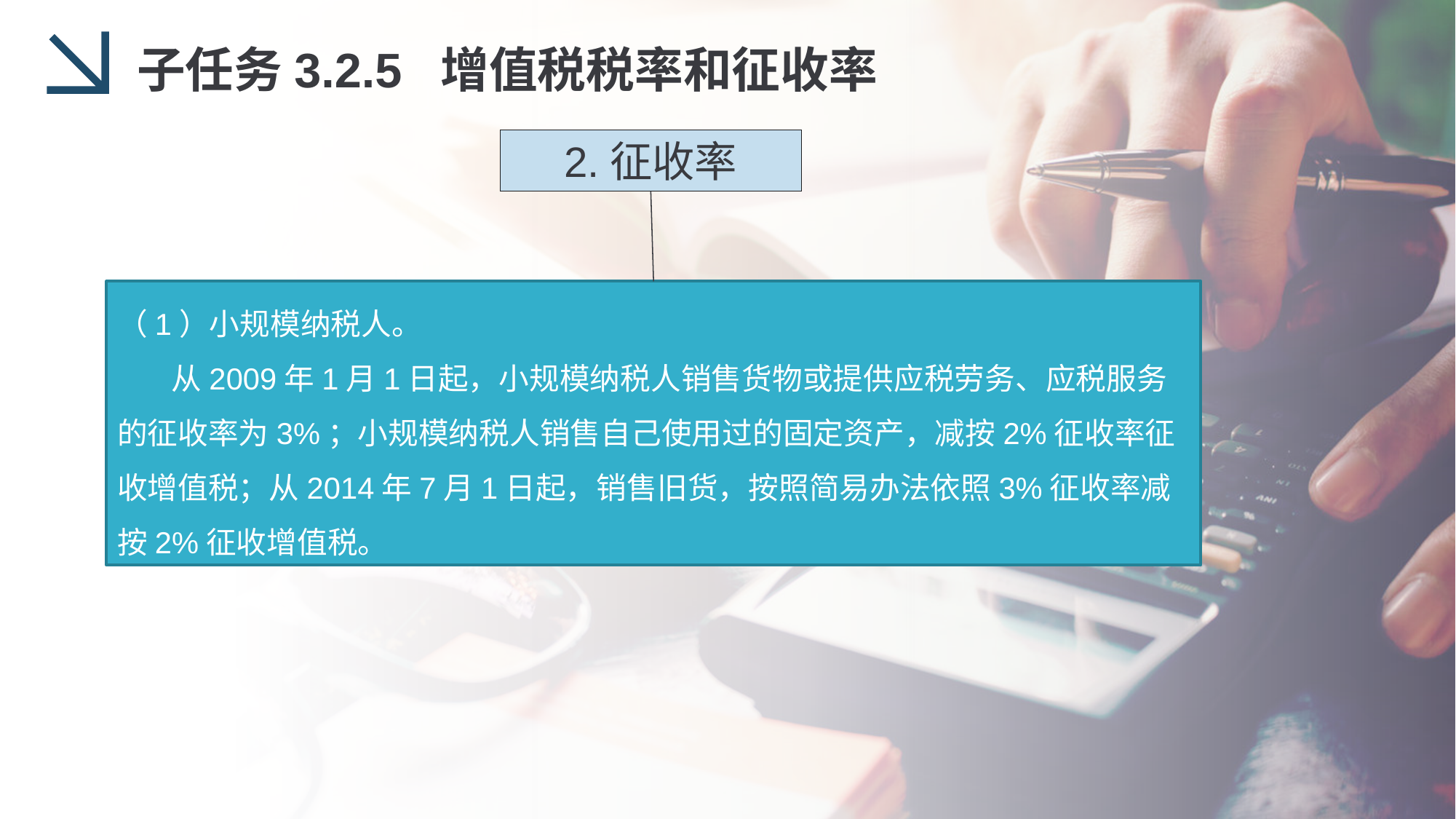

子任务3.2.5  增值税税率和征收率
2.征收率
（1）小规模纳税人。
       从2009年1月1日起，小规模纳税人销售货物或提供应税劳务、应税服务的征收率为3%；小规模纳税人销售自己使用过的固定资产，减按2%征收率征收增值税；从2014年7月1日起，销售旧货，按照简易办法依照3%征收率减按2%征收增值税。